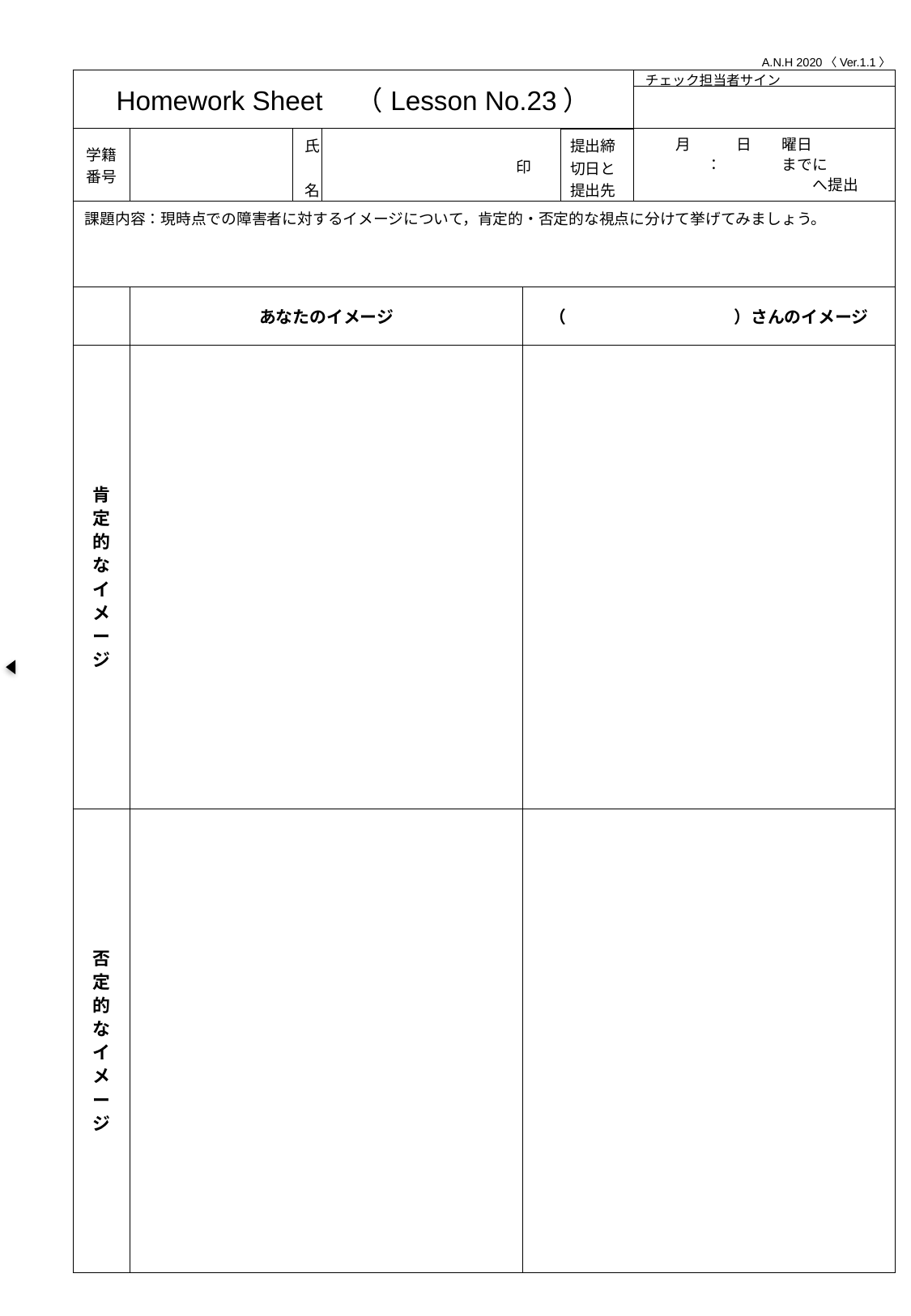

A.N.H 2020〈Ver.1.1〉
| Homework Sheet　（Lesson No.23） |  |  |  |  |  | チェック担当者サイン |
| --- | --- | --- | --- | --- | --- | --- |
|  |  |  |  |  |  |  |
| 学籍番号 |  | 氏　名 | 印 |  | 提出締切日と提出先 | 月　　　日　　曜日 　　　　：　　　　までに 　　　　　　　　　　　へ提出 |
| 課題内容：現時点での障害者に対するイメージについて，肯定的・否定的な視点に分けて挙げてみましょう。 |  |  |  |  |  |  |
|  | あなたのイメージ |  |  | （　　　　　　　　　　）さんのイメージ |  |  |
| 肯定的なイメージ |  |  |  |  |  |  |
| 否定的なイメージ |  |  |  |  |  |  |